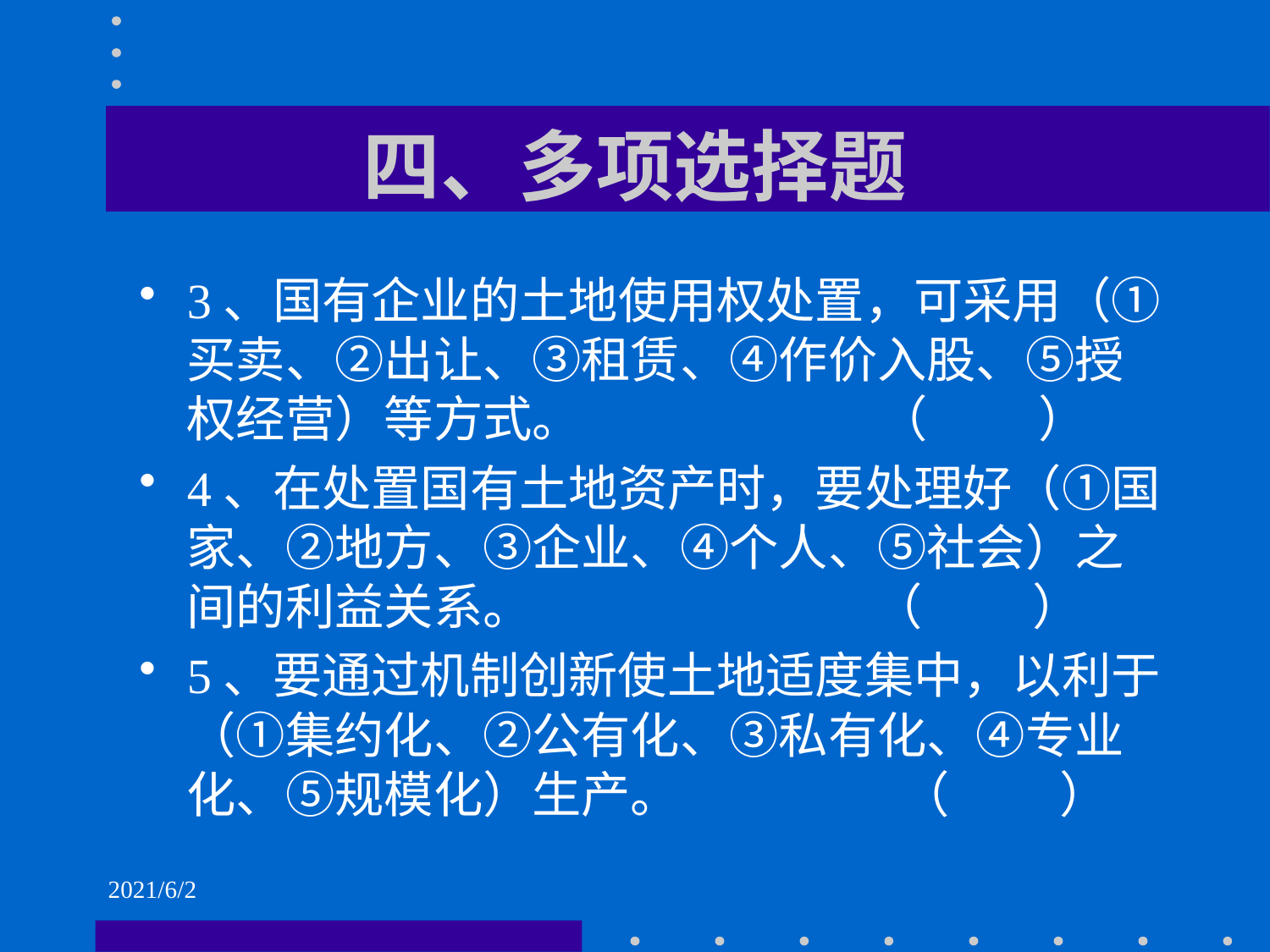

# 四、多项选择题
3、国有企业的土地使用权处置，可采用（①买卖、②出让、③租赁、④作价入股、⑤授权经营）等方式。                           （          ）
4、在处置国有土地资产时，要处理好（①国家、②地方、③企业、④个人、⑤社会）之间的利益关系。                               （          ）
5、要通过机制创新使土地适度集中，以利于（①集约化、②公有化、③私有化、④专业化、⑤规模化）生产。                    （          ）

2021/6/2